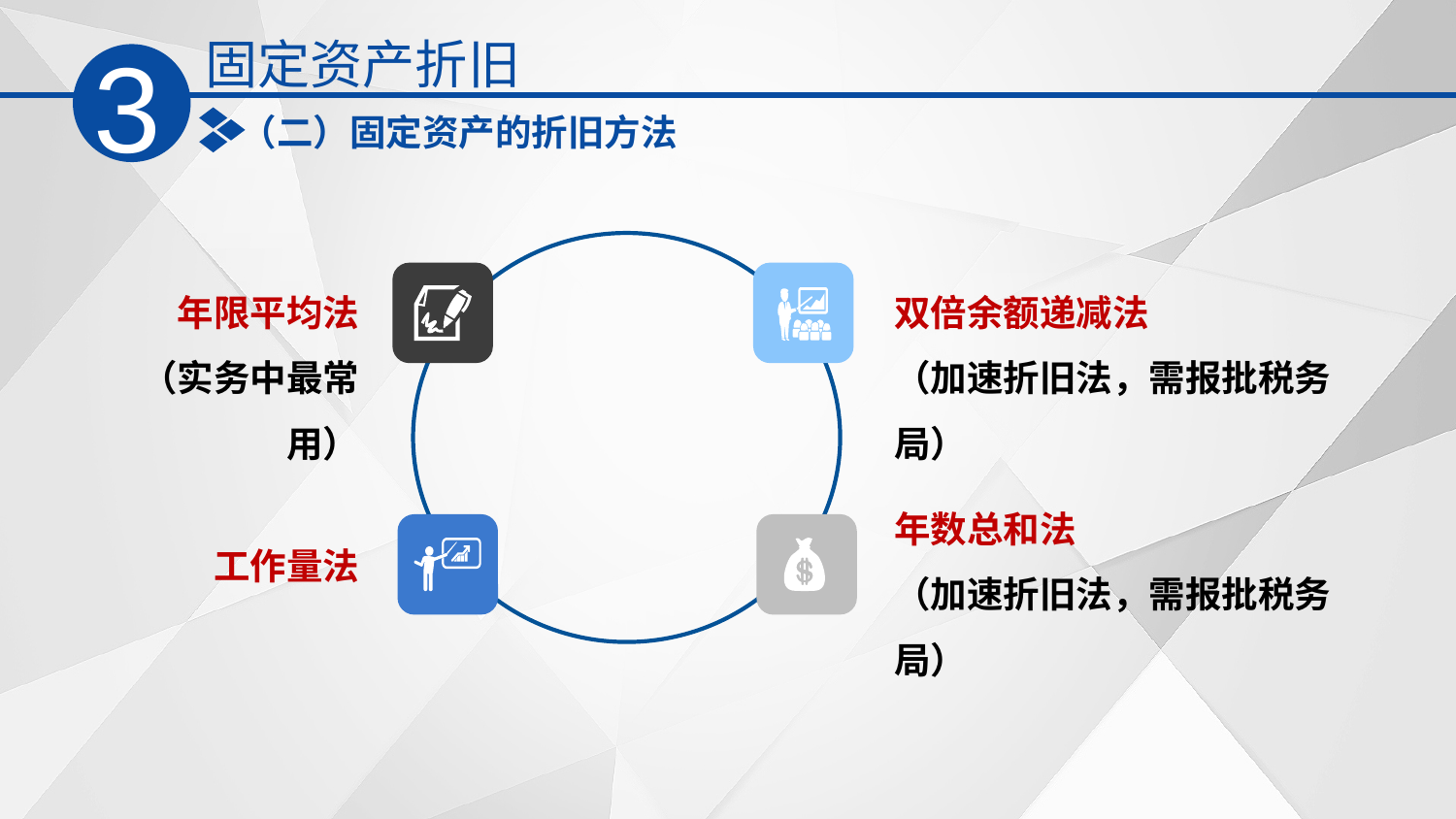

固定资产折旧
3

（二）固定资产的折旧方法

年限平均法
（实务中最常用）
双倍余额递减法
（加速折旧法，需报批税务局）
年数总和法
（加速折旧法，需报批税务局）
工作量法